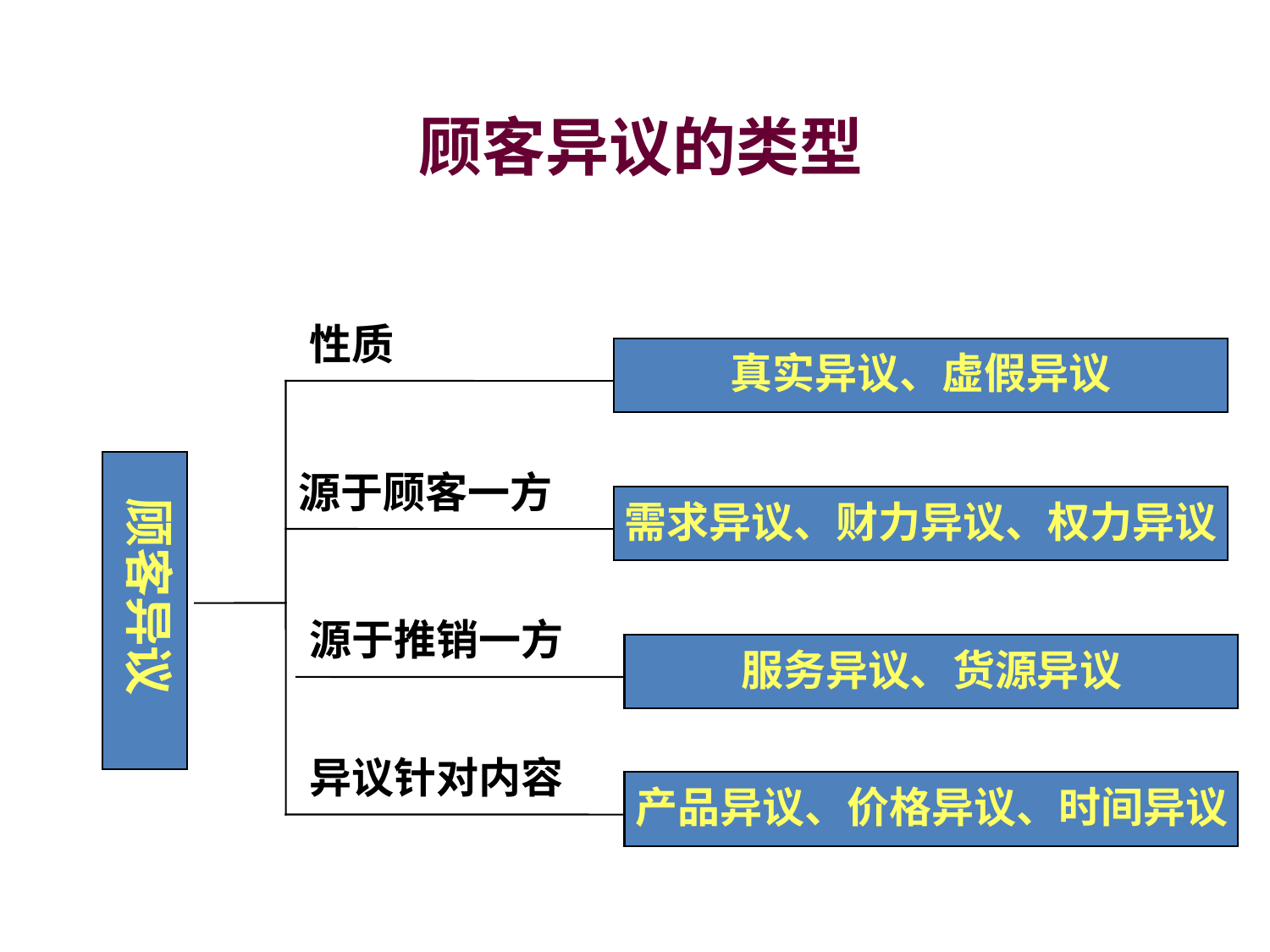

# 顾客异议的类型
性质
真实异议、虚假异议

源于顾客一方
需求异议、财力异议、权力异议
顾客异议

源于推销一方
服务异议、货源异议

异议针对内容
产品异议、价格异议、时间异议